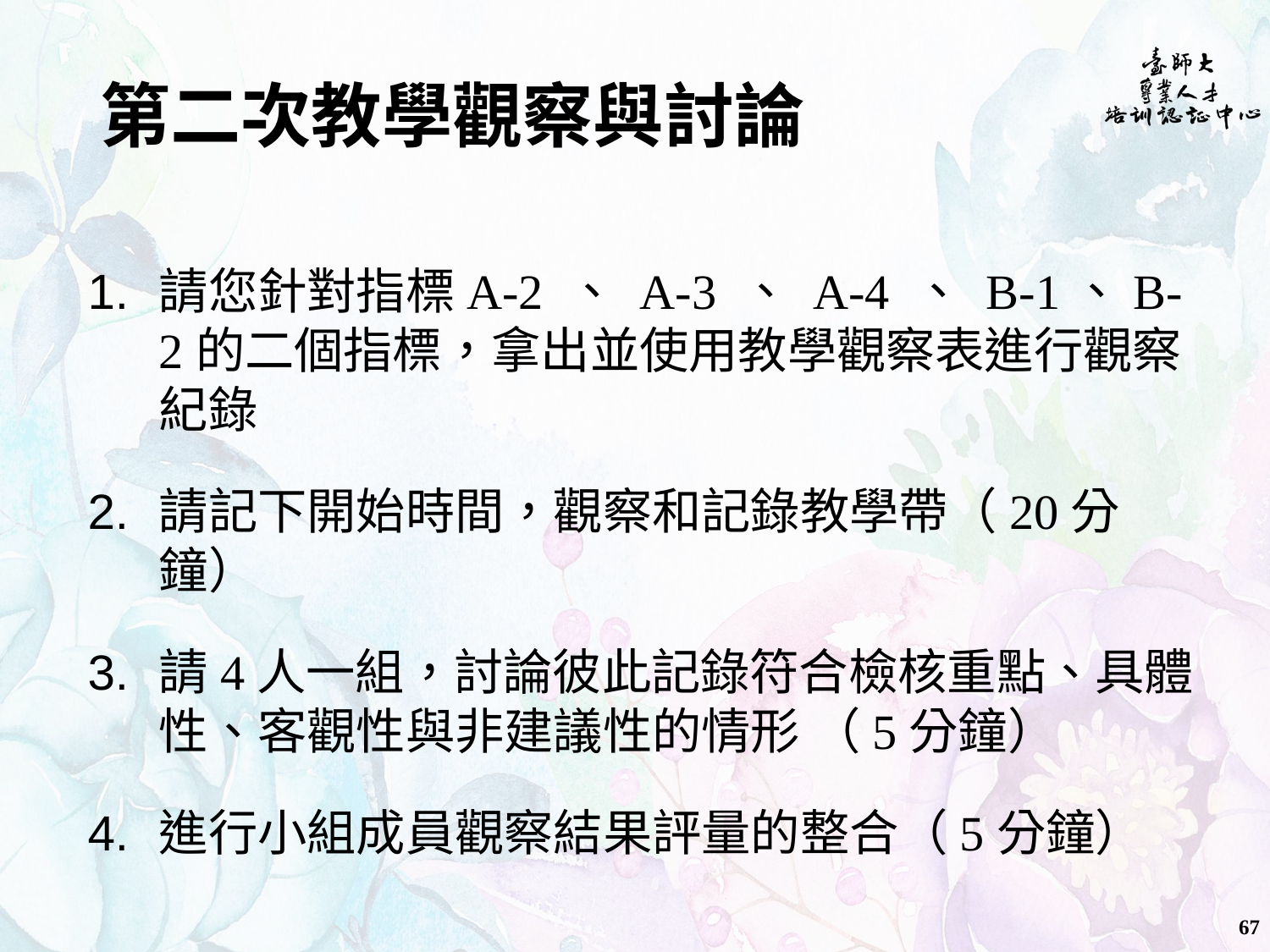

# 第二次教學觀察與討論
請您針對指標A-2 、 A-3 、 A-4 、 B-1、B-2的二個指標，拿出並使用教學觀察表進行觀察紀錄
請記下開始時間，觀察和記錄教學帶（20分鐘）
請4人一組，討論彼此記錄符合檢核重點、具體性、客觀性與非建議性的情形 （5分鐘）
進行小組成員觀察結果評量的整合（5分鐘）
67